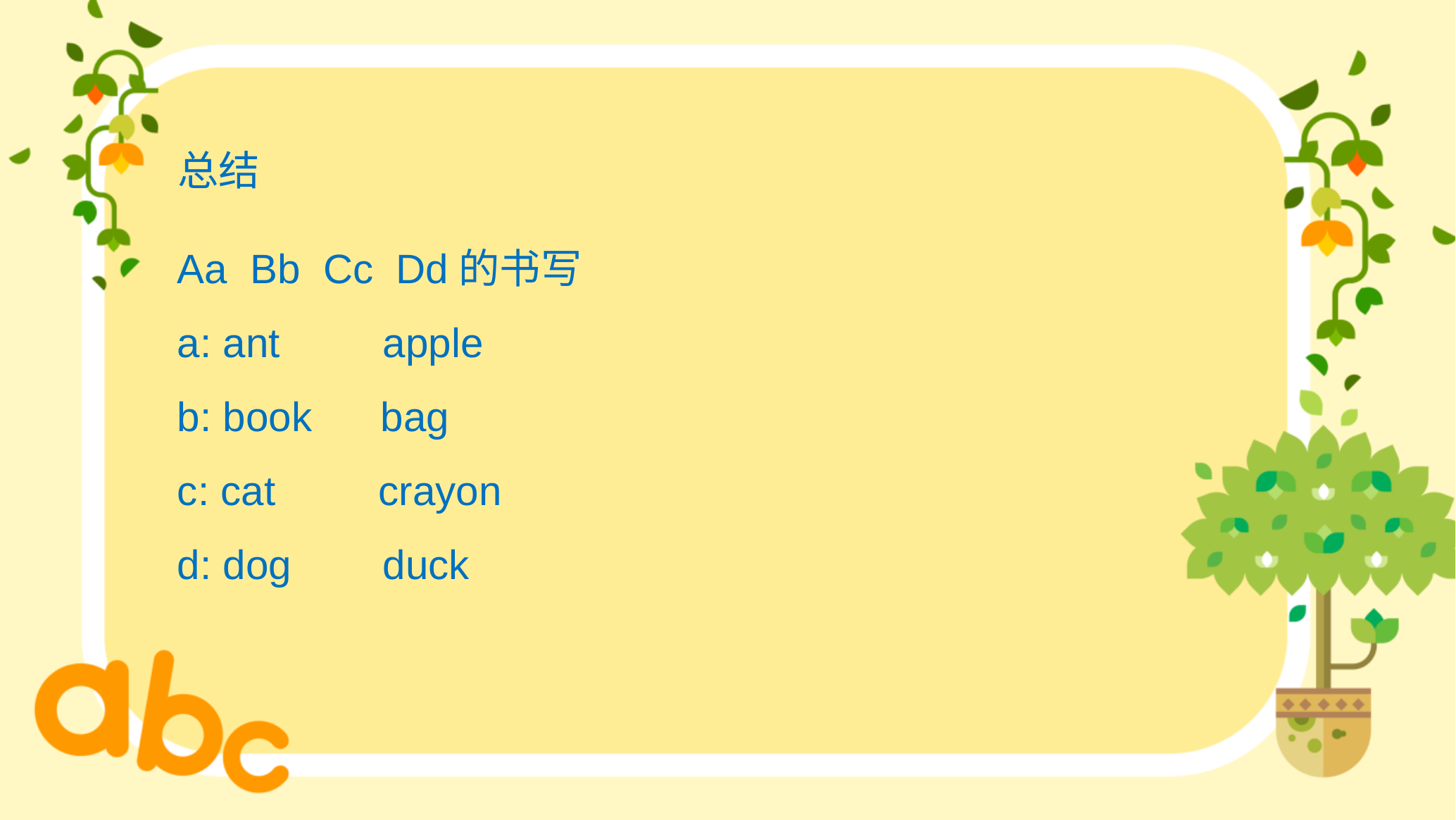

总结
Aa  Bb  Cc  Dd的书写
a: ant         apple
b: book      bag
c: cat         crayon
d: dog        duck